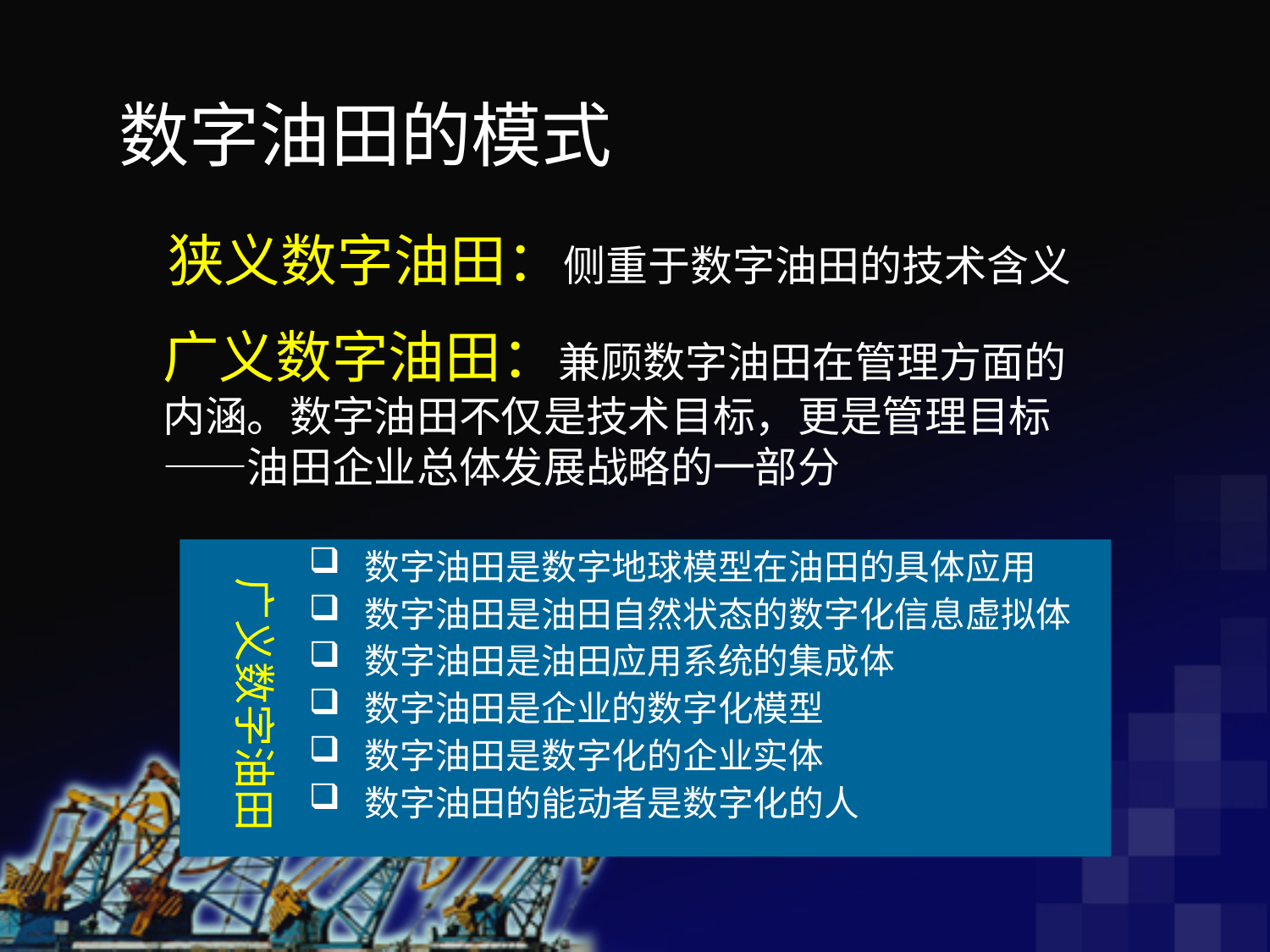

数字油田的模式
狭义数字油田：侧重于数字油田的技术含义
广义数字油田：兼顾数字油田在管理方面的内涵。数字油田不仅是技术目标，更是管理目标——油田企业总体发展战略的一部分

  数字油田是数字地球模型在油田的具体应用
  数字油田是油田自然状态的数字化信息虚拟体
  数字油田是油田应用系统的集成体
  数字油田是企业的数字化模型
  数字油田是数字化的企业实体
  数字油田的能动者是数字化的人
广义数字油田